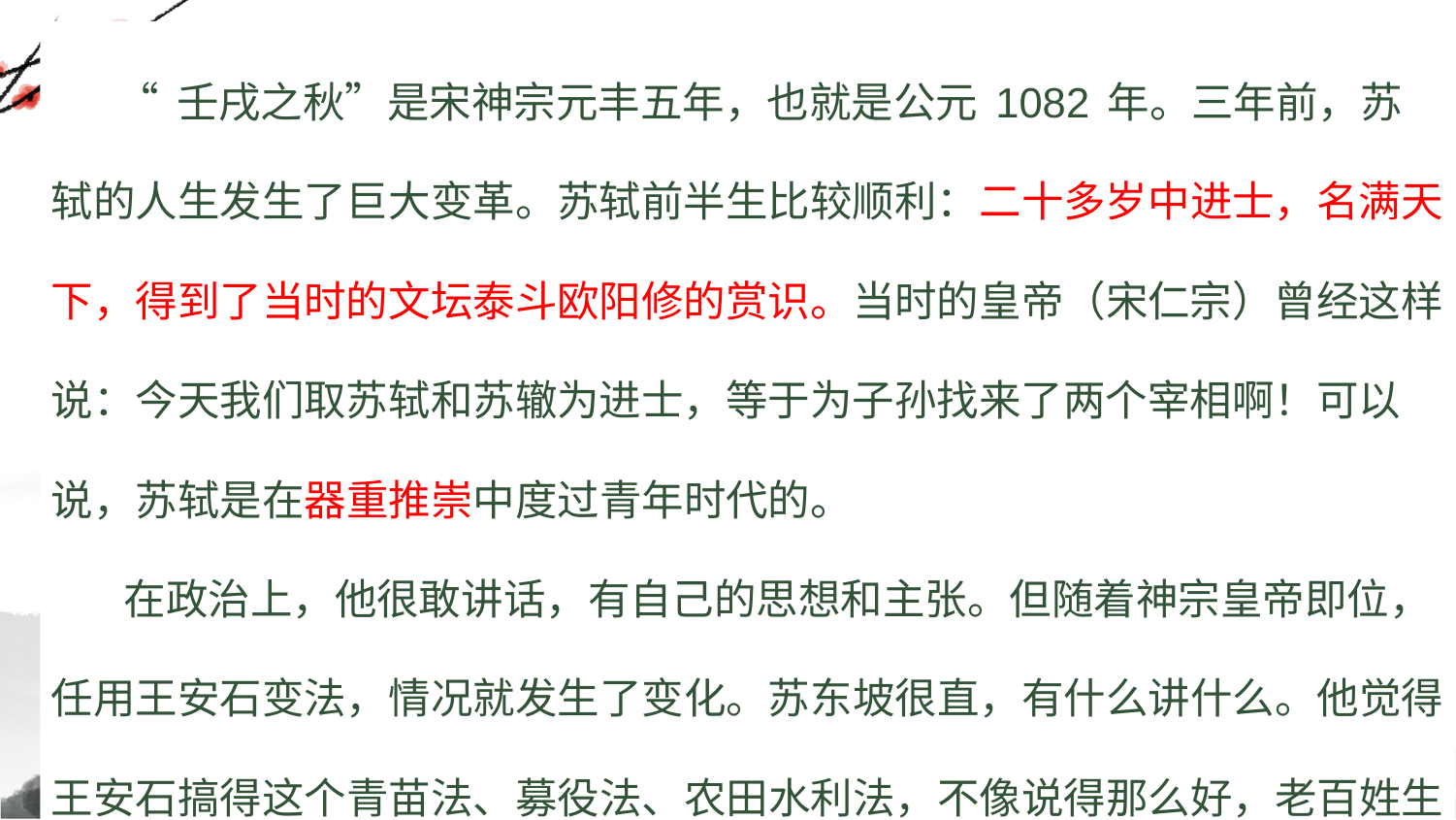

“壬戌之秋”是宋神宗元丰五年，也就是公元1082年。三年前，苏轼的人生发生了巨大变革。苏轼前半生比较顺利：二十多岁中进士，名满天下，得到了当时的文坛泰斗欧阳修的赏识。当时的皇帝（宋仁宗）曾经这样说：今天我们取苏轼和苏辙为进士，等于为子孙找来了两个宰相啊！可以说，苏轼是在器重推崇中度过青年时代的。
在政治上，他很敢讲话，有自己的思想和主张。但随着神宗皇帝即位，任用王安石变法，情况就发生了变化。苏东坡很直，有什么讲什么。他觉得王安石搞得这个青苗法、募役法、农田水利法，不像说得那么好，老百姓生活在水深火热之中，生活加倍难熬。这位大诗人出于同情心、责任感和使命感上书朝廷，对新法有微词（在《上神宗皇帝书》中，称变法骨干为“新进”，这个词在古代有较明显的贬义）。